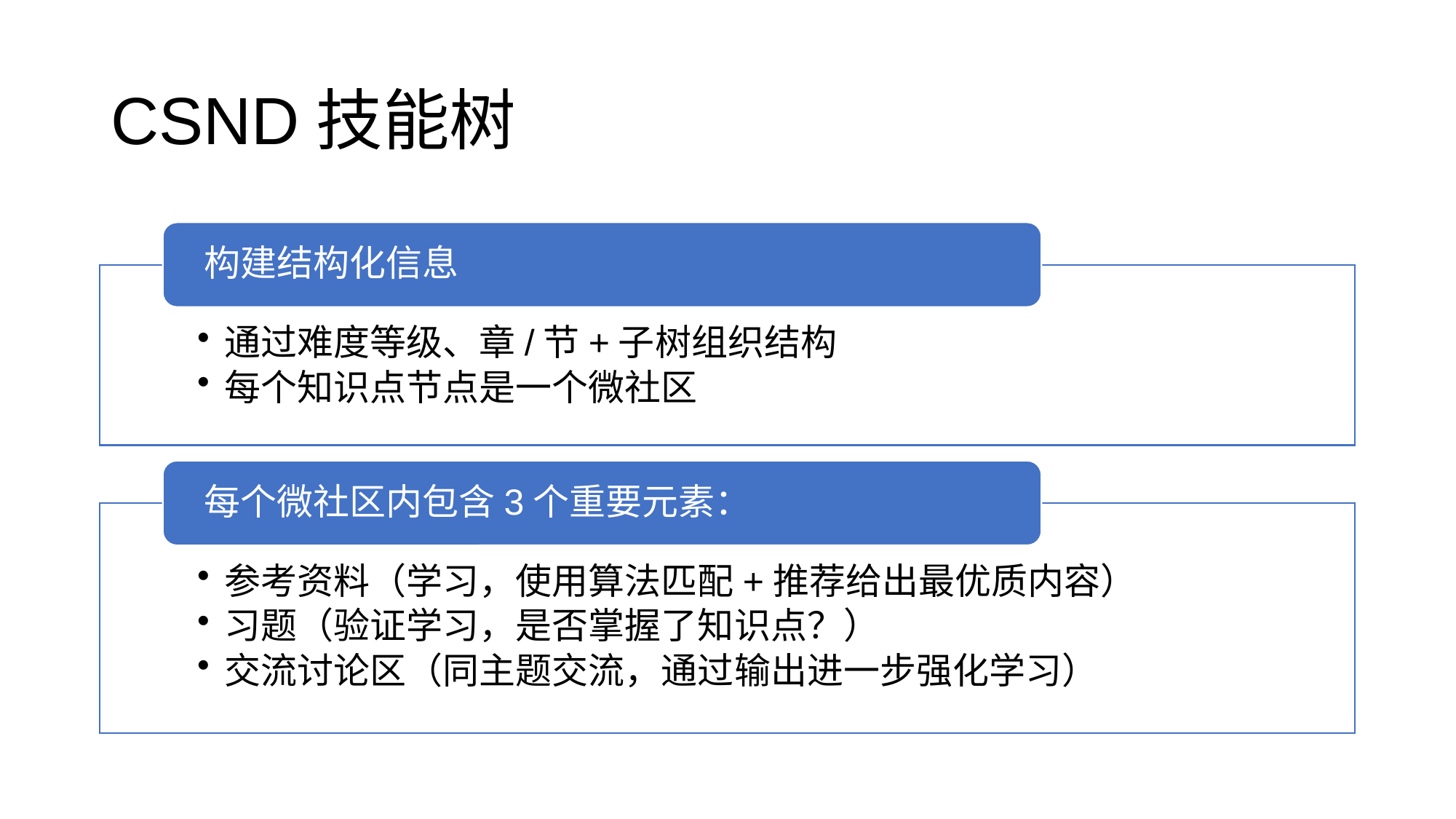

# CSND技能树
通过难度等级、章/节+子树组织结构
每个知识点节点是一个微社区
构建结构化信息
参考资料（学习，使用算法匹配+推荐给出最优质内容）
习题（验证学习，是否掌握了知识点？）
交流讨论区（同主题交流，通过输出进一步强化学习）
每个微社区内包含3个重要元素：